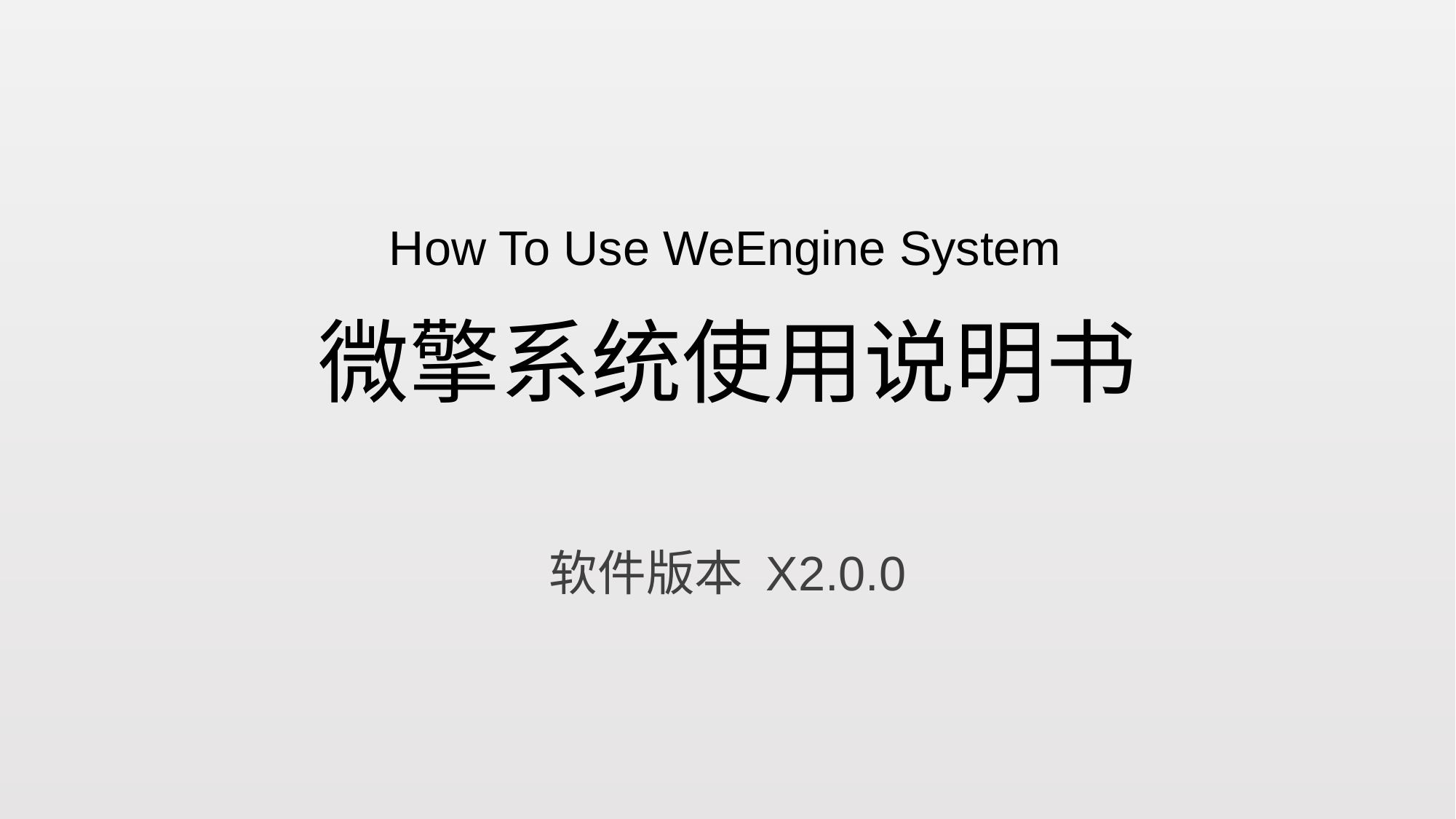

How To Use WeEngine System
# 微擎系统使用说明书
软件版本 X2.0.0